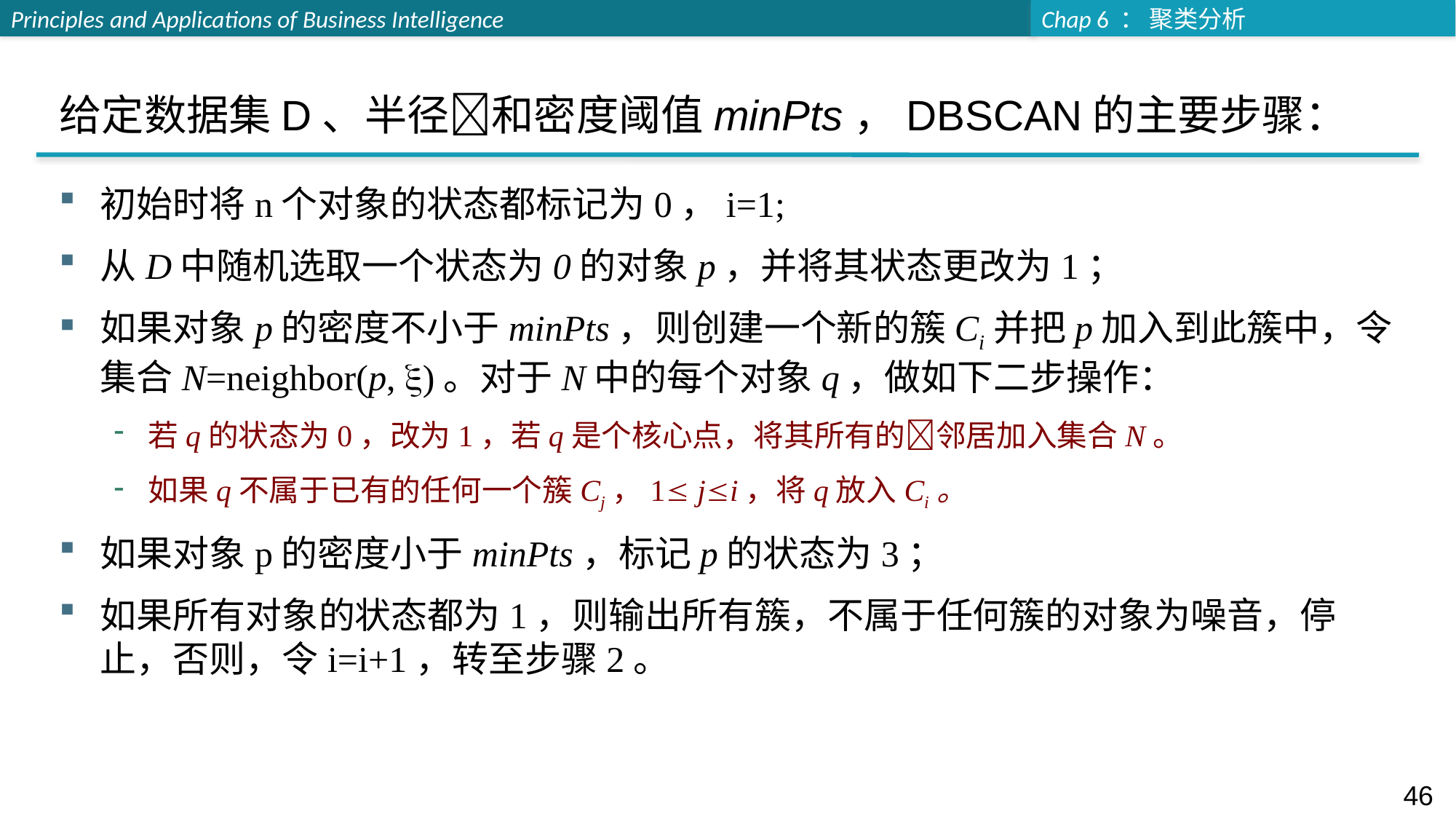

# 给定数据集D、半径ξ和密度阈值minPts，DBSCAN的主要步骤：
初始时将n个对象的状态都标记为0，i=1;
从D中随机选取一个状态为0的对象p，并将其状态更改为1；
如果对象p的密度不小于minPts，则创建一个新的簇Ci并把p加入到此簇中，令集合N=neighbor(p, ξ)。对于N中的每个对象q，做如下二步操作：
若q的状态为0，改为1，若q是个核心点，将其所有的ξ邻居加入集合N。
如果q不属于已有的任何一个簇Cj，1≤ j≤i，将q放入Ci。
如果对象p的密度小于minPts，标记p的状态为3；
如果所有对象的状态都为1，则输出所有簇，不属于任何簇的对象为噪音，停止，否则，令i=i+1，转至步骤2。